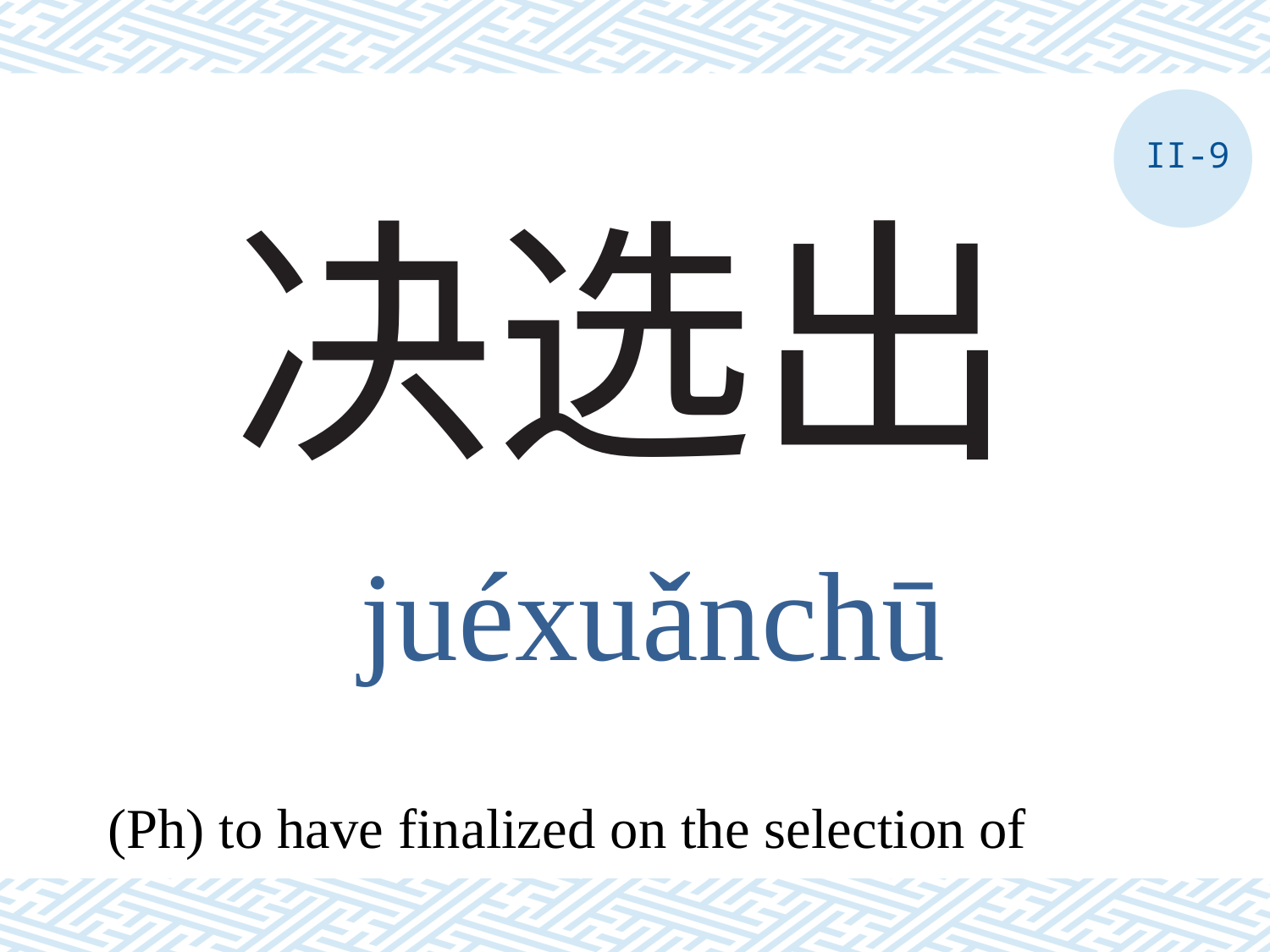

II-9

# 决选出
juéxuǎnchū
(Ph) to have finalized on the selection of